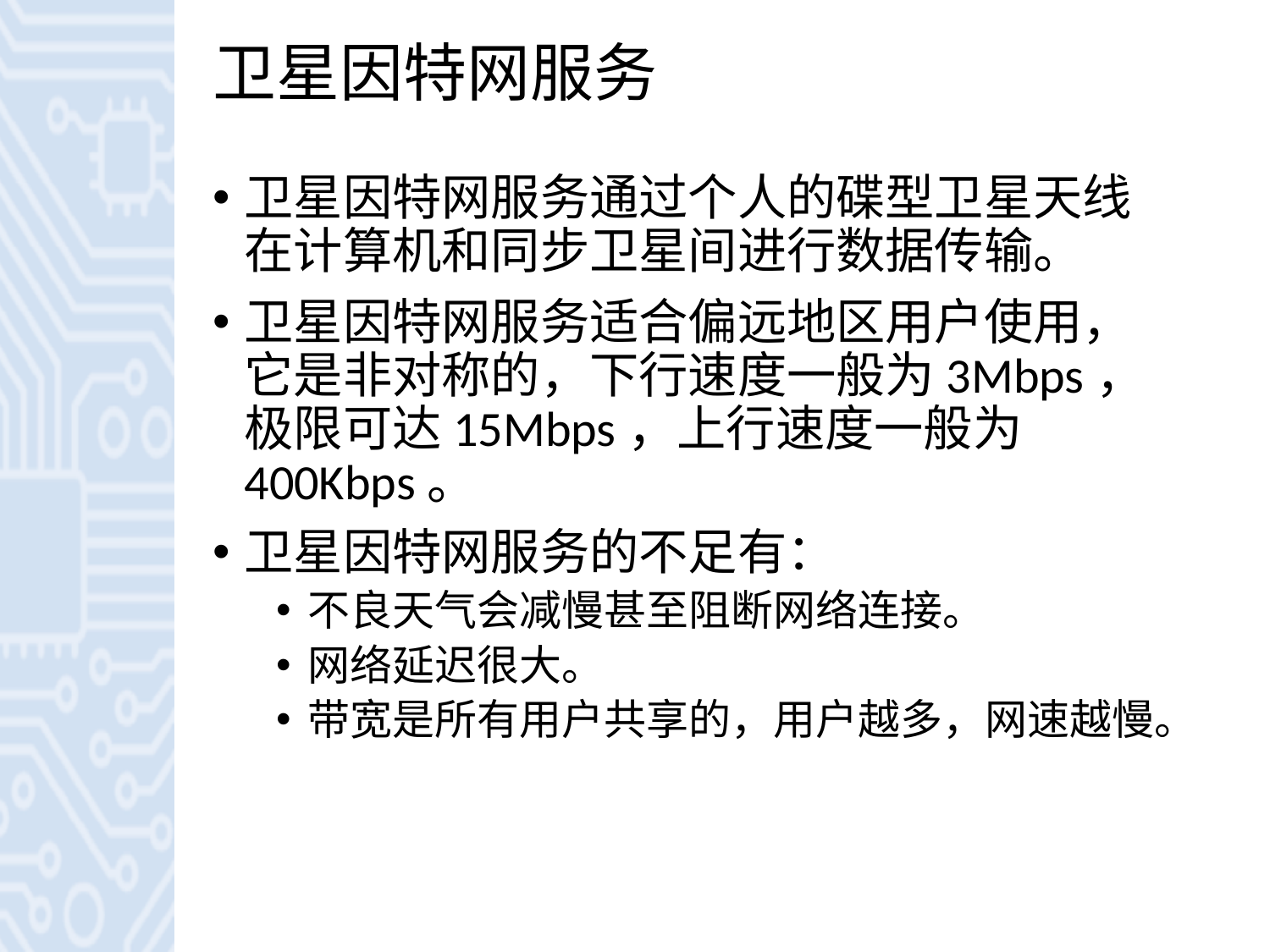

# 卫星因特网服务
卫星因特网服务通过个人的碟型卫星天线在计算机和同步卫星间进行数据传输。
卫星因特网服务适合偏远地区用户使用，它是非对称的，下行速度一般为3Mbps，极限可达15Mbps，上行速度一般为400Kbps。
卫星因特网服务的不足有：
不良天气会减慢甚至阻断网络连接。
网络延迟很大。
带宽是所有用户共享的，用户越多，网速越慢。